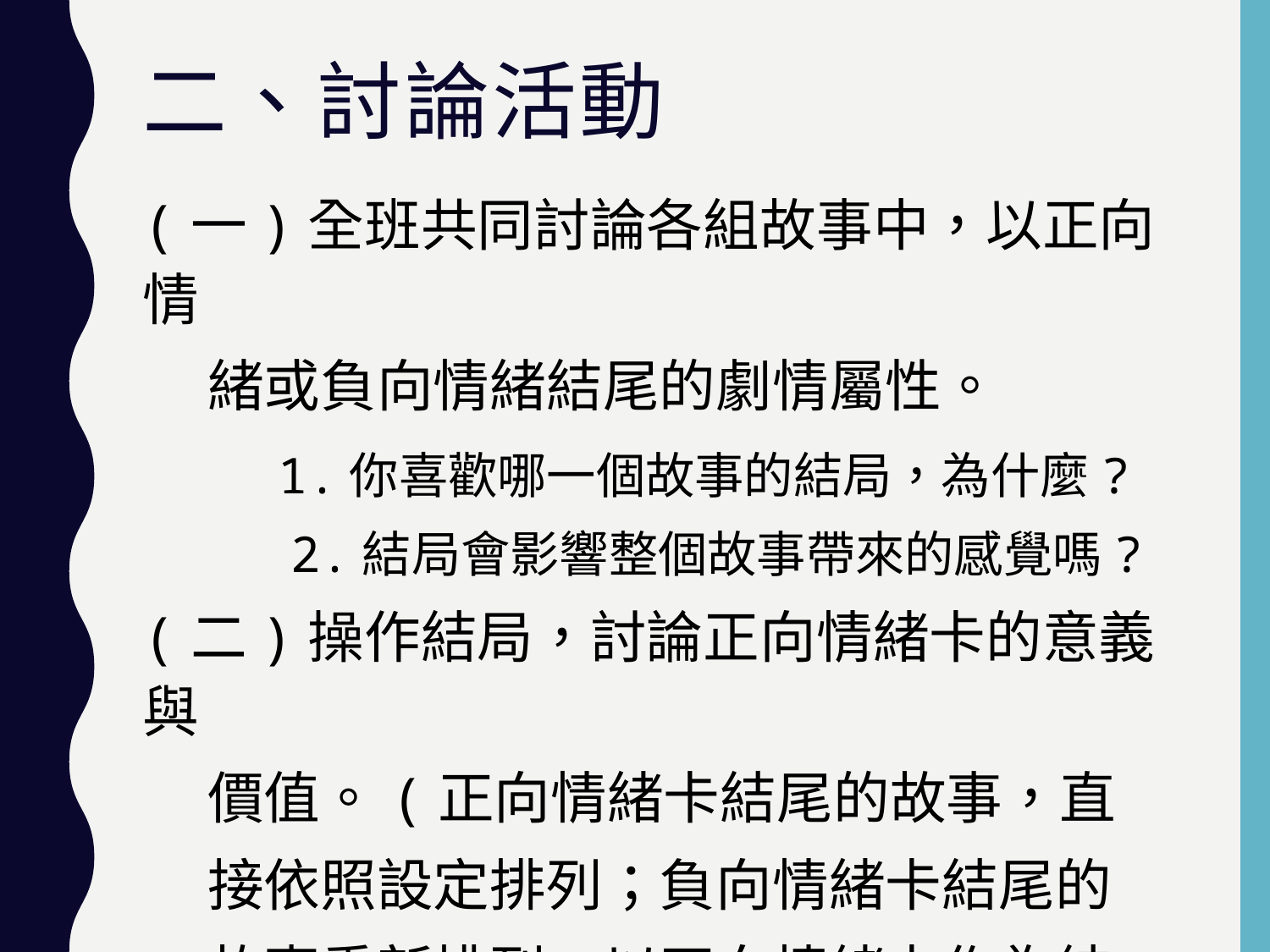

# 二、討論活動
(一)全班共同討論各組故事中，以正向情
    緒或負向情緒結尾的劇情屬性。
    1.你喜歡哪一個故事的結局，為什麼?
     2.結局會影響整個故事帶來的感覺嗎?
(二)操作結局，討論正向情緒卡的意義與
    價值。(正向情緒卡結尾的故事，直
    接依照設定排列；負向情緒卡結尾的
    故事重新排列，以正向情緒卡作為結
    尾。)